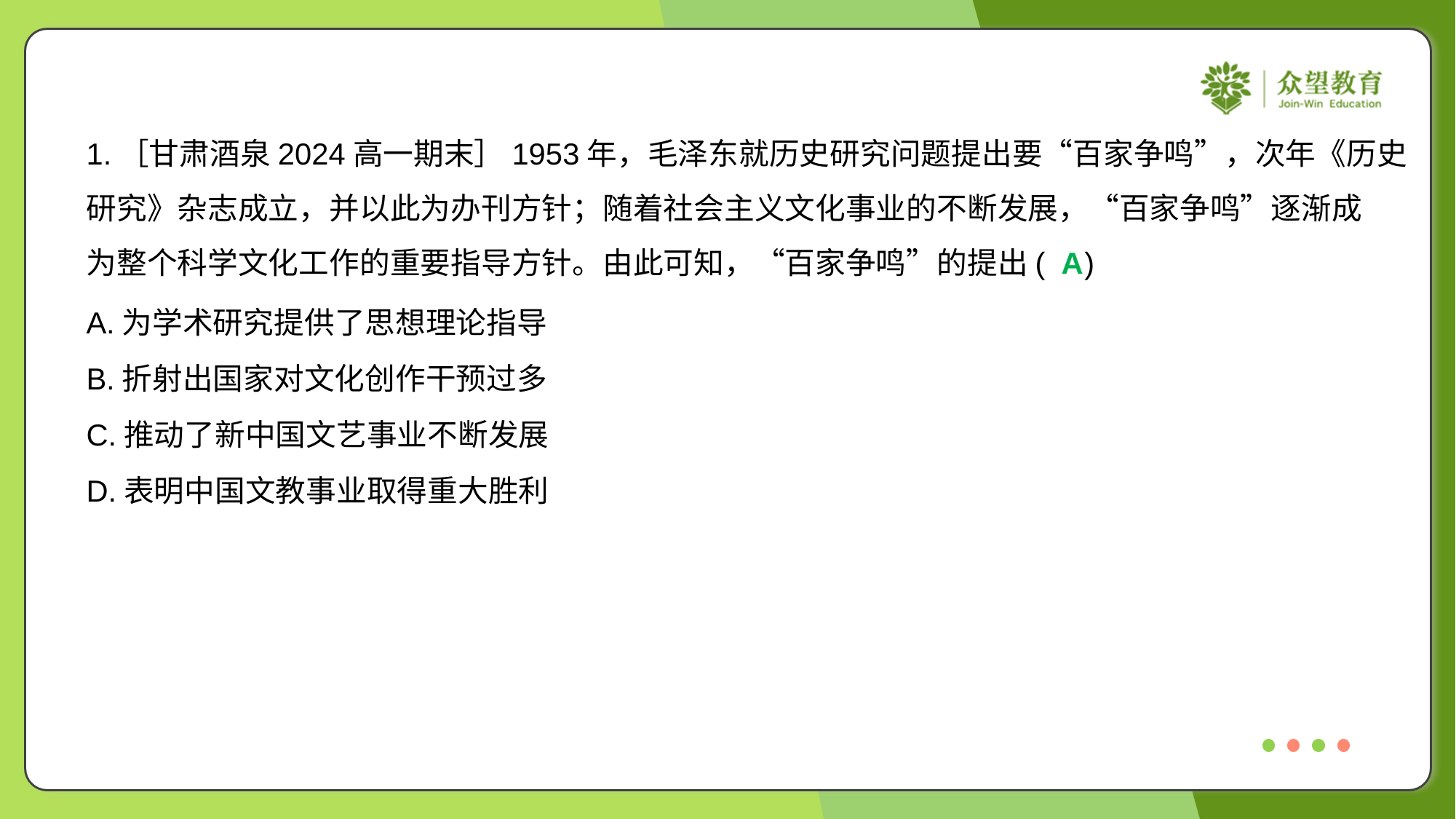

1.［甘肃酒泉2024高一期末］1953年，毛泽东就历史研究问题提出要“百家争鸣”，次年《历史
研究》杂志成立，并以此为办刊方针；随着社会主义文化事业的不断发展，“百家争鸣”逐渐成
为整个科学文化工作的重要指导方针。由此可知，“百家争鸣”的提出(     )
A
A.为学术研究提供了思想理论指导
B.折射出国家对文化创作干预过多
C.推动了新中国文艺事业不断发展
D.表明中国文教事业取得重大胜利